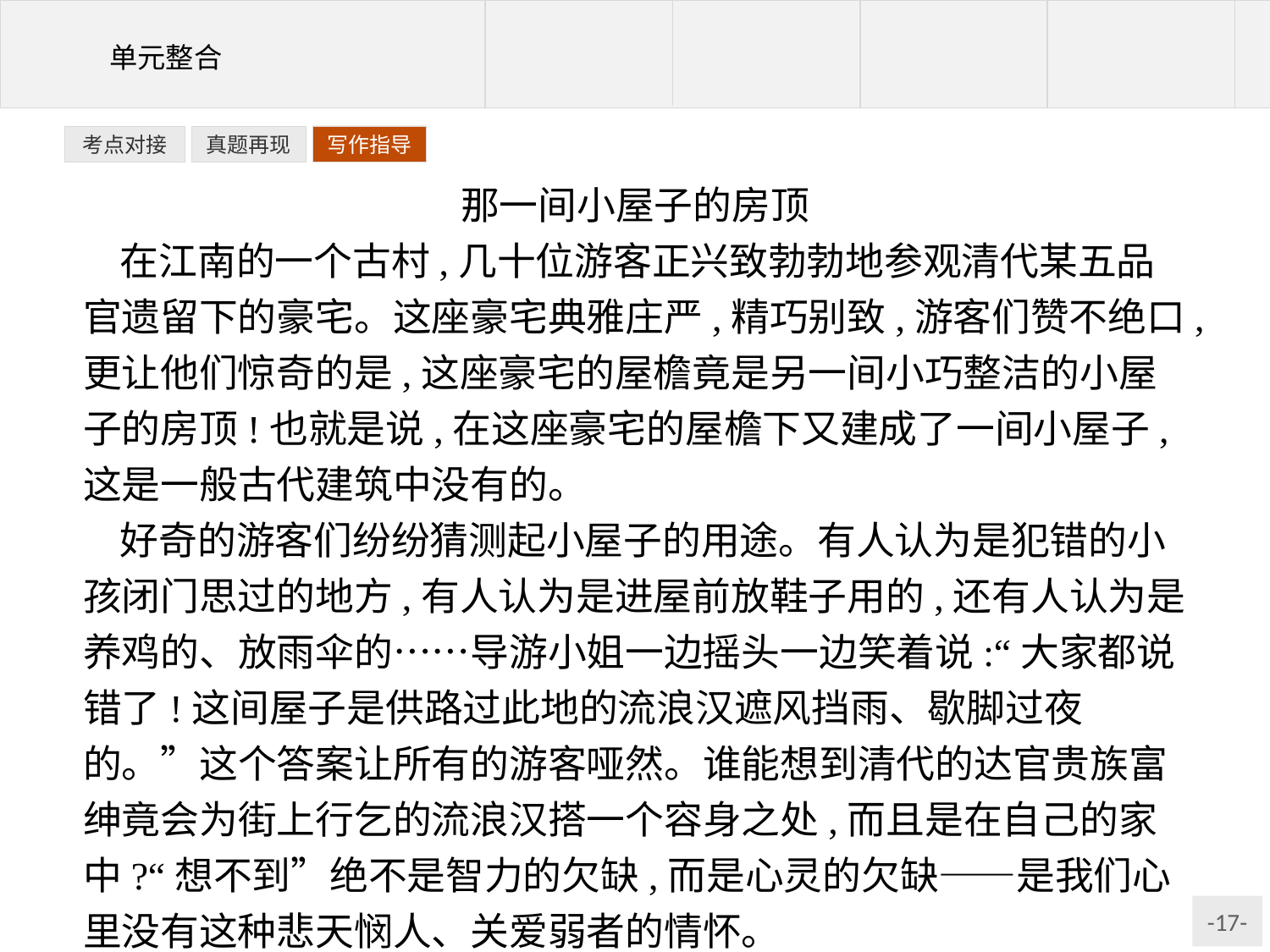

写作指导
考点对接
真题再现
那一间小屋子的房顶
在江南的一个古村,几十位游客正兴致勃勃地参观清代某五品官遗留下的豪宅。这座豪宅典雅庄严,精巧别致,游客们赞不绝口,更让他们惊奇的是,这座豪宅的屋檐竟是另一间小巧整洁的小屋子的房顶!也就是说,在这座豪宅的屋檐下又建成了一间小屋子,这是一般古代建筑中没有的。
好奇的游客们纷纷猜测起小屋子的用途。有人认为是犯错的小孩闭门思过的地方,有人认为是进屋前放鞋子用的,还有人认为是养鸡的、放雨伞的……导游小姐一边摇头一边笑着说:“大家都说错了!这间屋子是供路过此地的流浪汉遮风挡雨、歇脚过夜的。”这个答案让所有的游客哑然。谁能想到清代的达官贵族富绅竟会为街上行乞的流浪汉搭一个容身之处,而且是在自己的家中?“想不到”绝不是智力的欠缺,而是心灵的欠缺——是我们心里没有这种悲天悯人、关爱弱者的情怀。